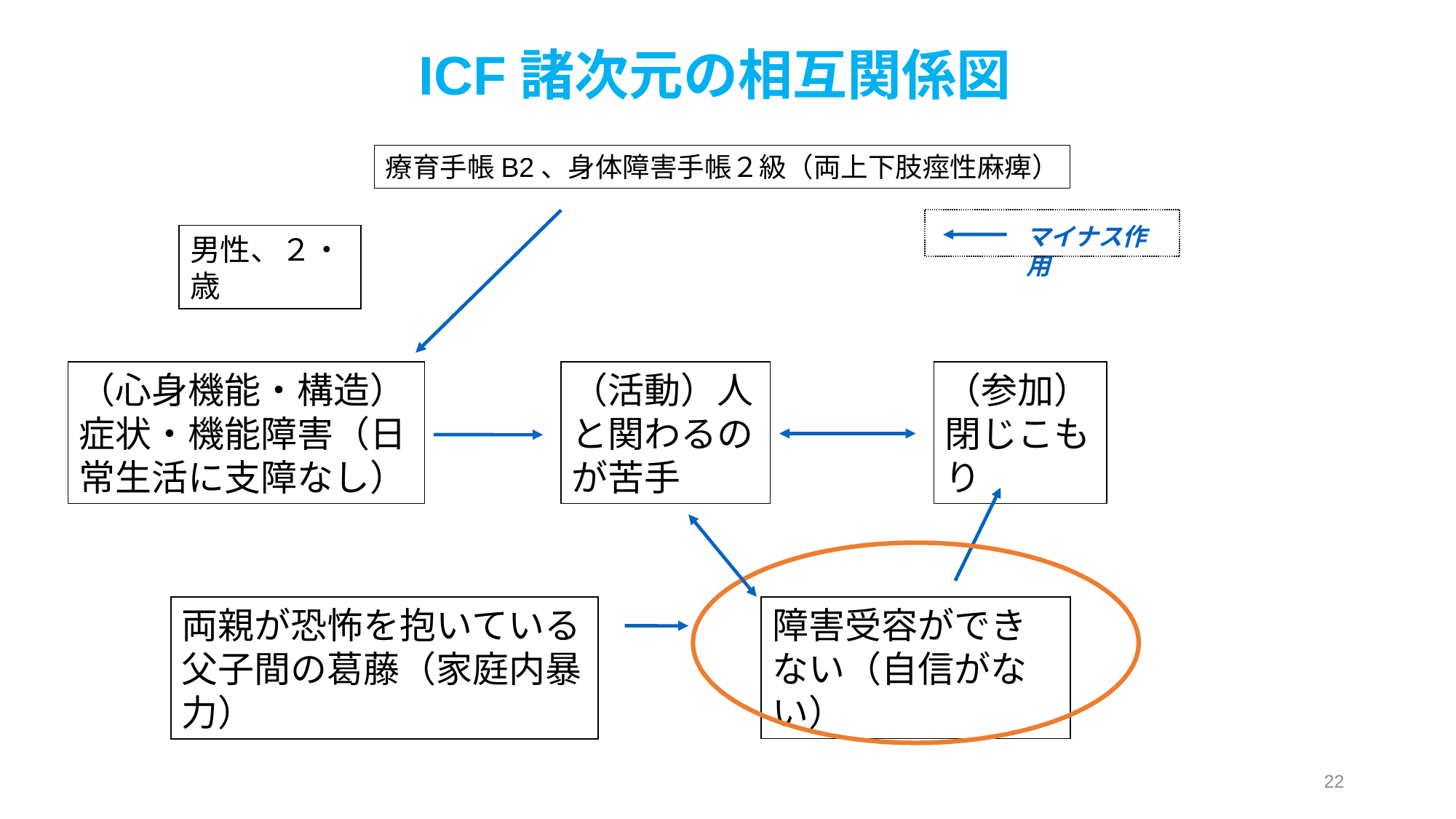

# ICF諸次元の相互関係図
療育手帳B2、身体障害手帳２級（両上下肢痙性麻痺）

マイナス作用
男性、２・歳

（心身機能・構造）症状・機能障害（日常生活に支障なし）
（活動）人と関わるのが苦手
（参加）閉じこもり

障害受容ができない（自信がない）
両親が恐怖を抱いている父子間の葛藤（家庭内暴力）

22